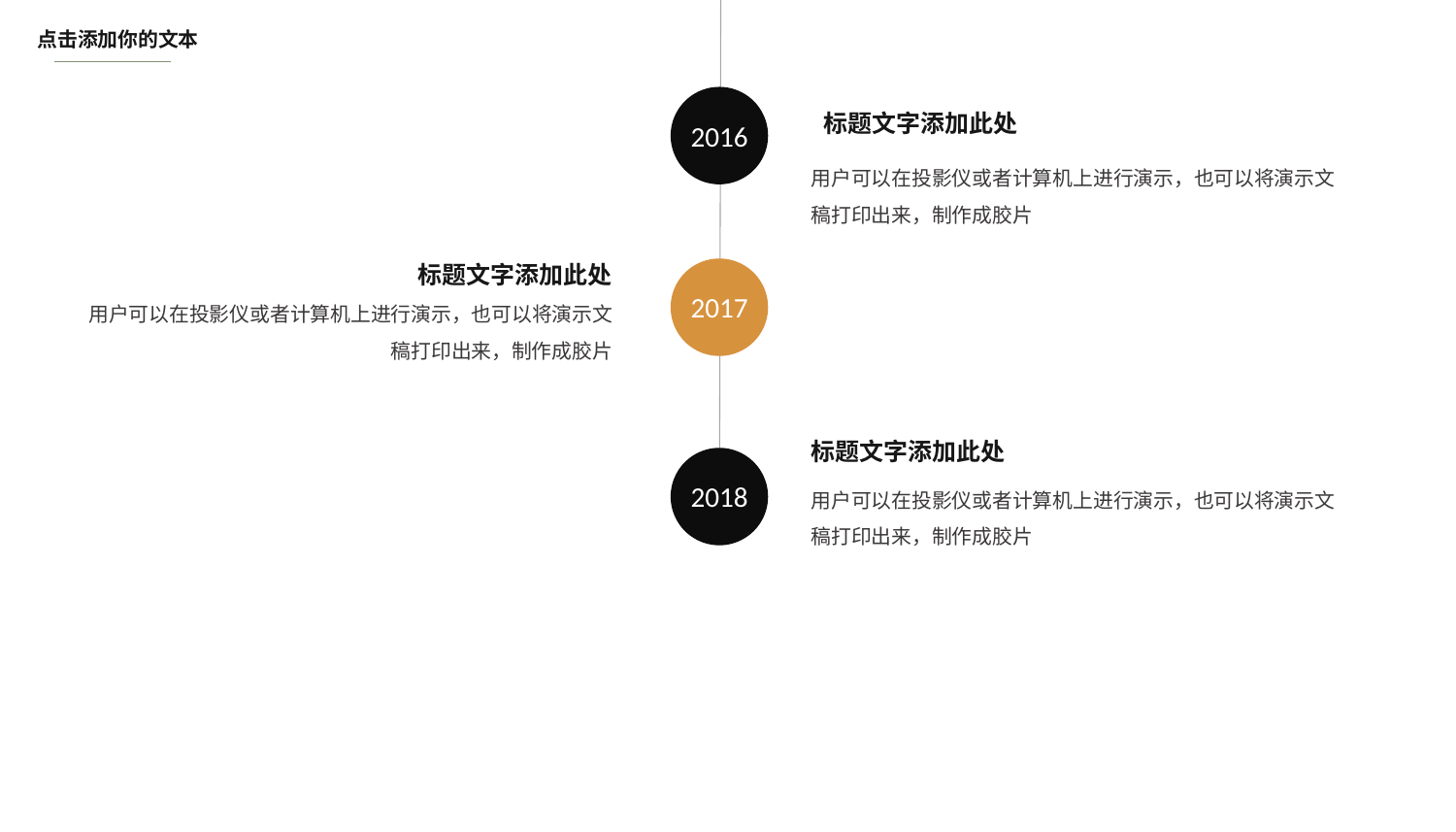

点击添加你的文本

2016
标题文字添加此处

用户可以在投影仪或者计算机上进行演示，也可以将演示文稿打印出来，制作成胶片
标题文字添加此处

2017
用户可以在投影仪或者计算机上进行演示，也可以将演示文稿打印出来，制作成胶片
标题文字添加此处

2018
用户可以在投影仪或者计算机上进行演示，也可以将演示文稿打印出来，制作成胶片